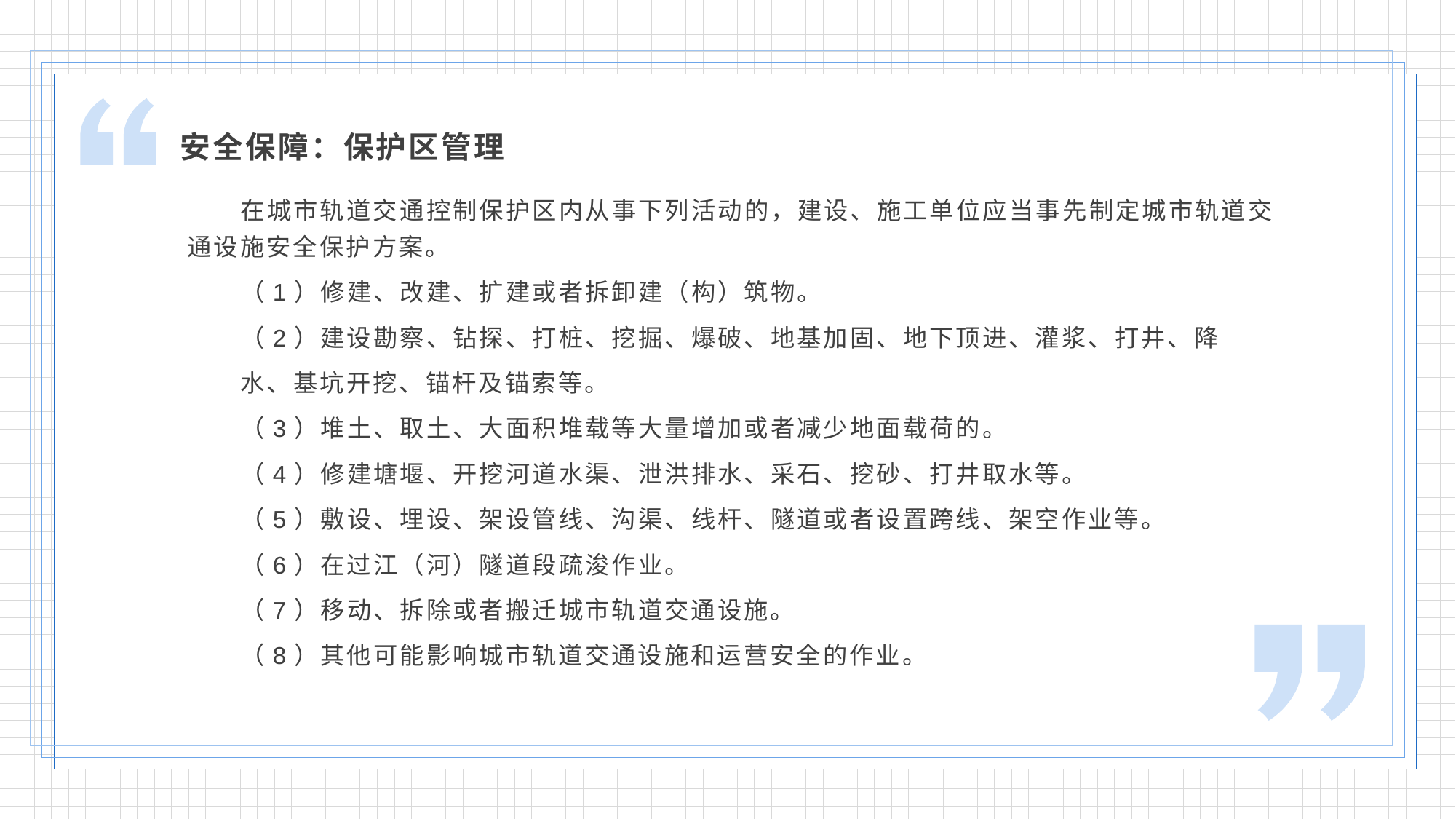

安全保障：保护区管理

在城市轨道交通控制保护区内从事下列活动的，建设、施工单位应当事先制定城市轨道交通设施安全保护方案。
（1）修建、改建、扩建或者拆卸建（构）筑物。
（2）建设勘察、钻探、打桩、挖掘、爆破、地基加固、地下顶进、灌浆、打井、降
水、基坑开挖、锚杆及锚索等。
（3）堆土、取土、大面积堆载等大量增加或者减少地面载荷的。
（4）修建塘堰、开挖河道水渠、泄洪排水、采石、挖砂、打井取水等。
（5）敷设、埋设、架设管线、沟渠、线杆、隧道或者设置跨线、架空作业等。
（6）在过江（河）隧道段疏浚作业。
（7）移动、拆除或者搬迁城市轨道交通设施。
（8）其他可能影响城市轨道交通设施和运营安全的作业。